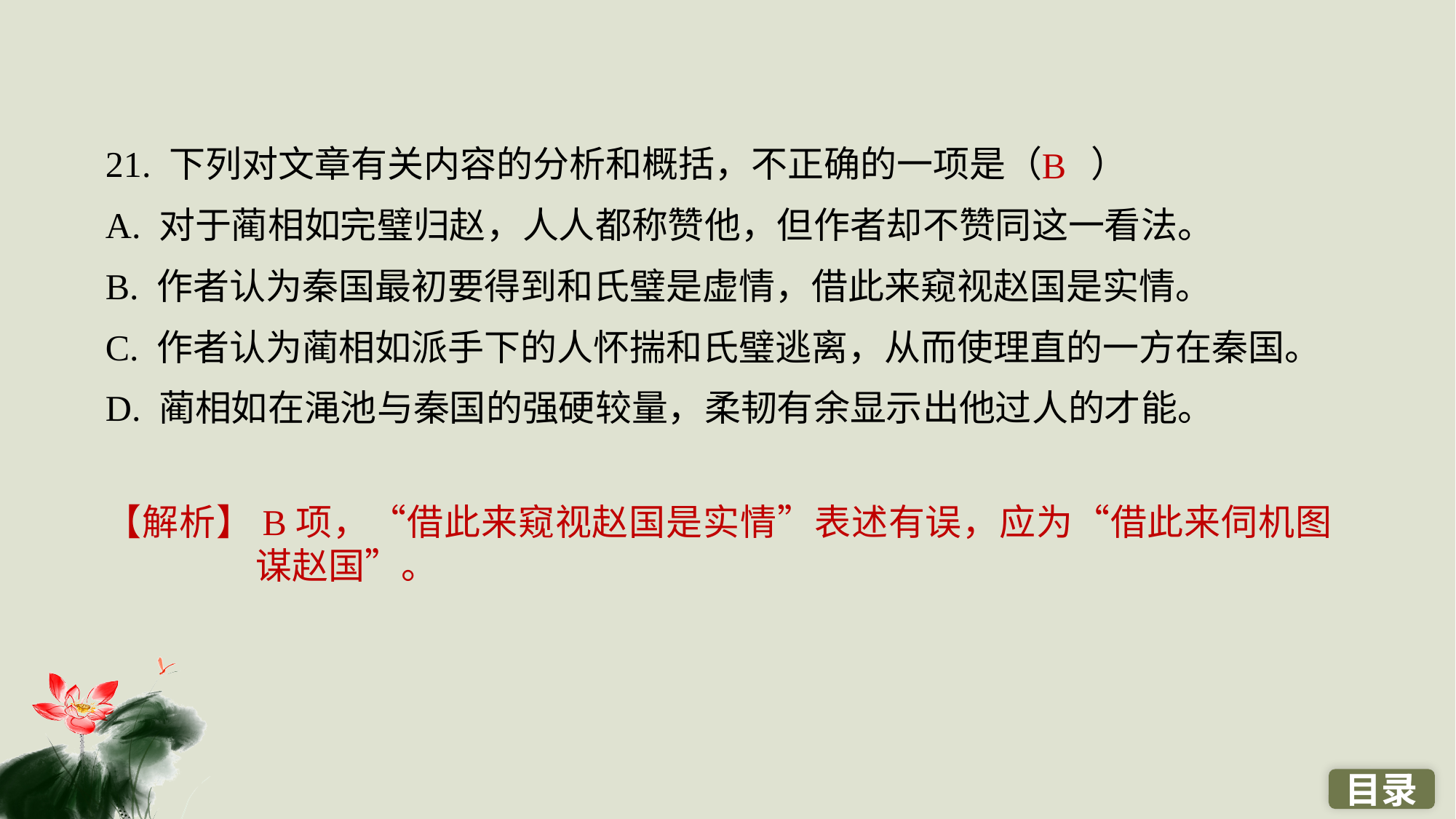

21. 下列对文章有关内容的分析和概括，不正确的一项是（      ）
A. 对于蔺相如完璧归赵，人人都称赞他，但作者却不赞同这一看法。
B. 作者认为秦国最初要得到和氏璧是虚情，借此来窥视赵国是实情。
C. 作者认为蔺相如派手下的人怀揣和氏璧逃离，从而使理直的一方在秦国。
D. 蔺相如在渑池与秦国的强硬较量，柔韧有余显示出他过人的才能。
B
【解析】B项，“借此来窥视赵国是实情”表述有误，应为“借此来伺机图谋赵国”。